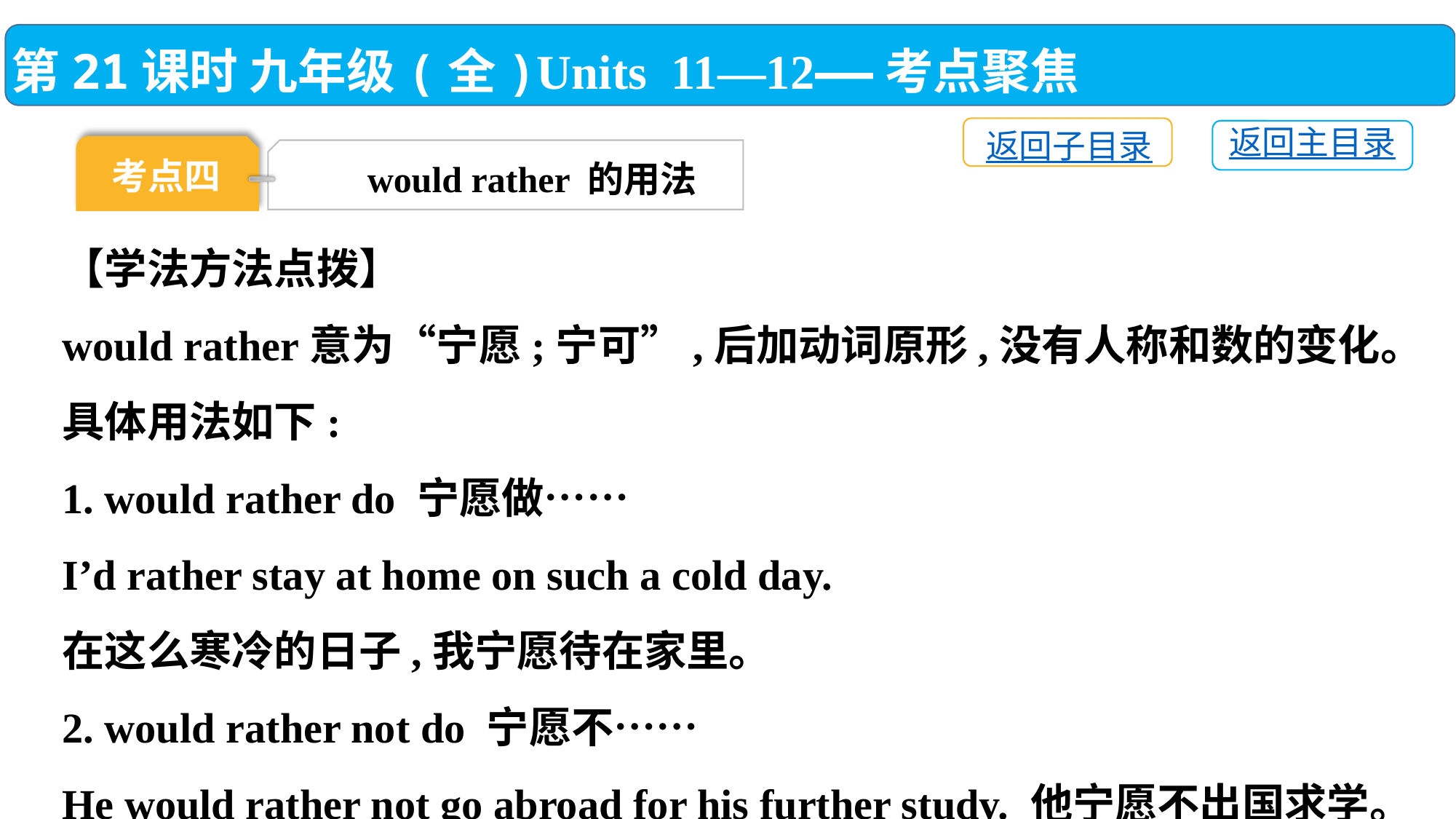

第21课时 九年级(全)Units  11—12——考点聚焦

返回子目录
返回主目录
考点四
would rather 的用法

【学法方法点拨】
would rather意为“宁愿;宁可”,后加动词原形,没有人称和数的变化。具体用法如下:
1. would rather do 宁愿做……
I’d rather stay at home on such a cold day.
在这么寒冷的日子,我宁愿待在家里。
2. would rather not do 宁愿不……
He would rather not go abroad for his further study. 他宁愿不出国求学。